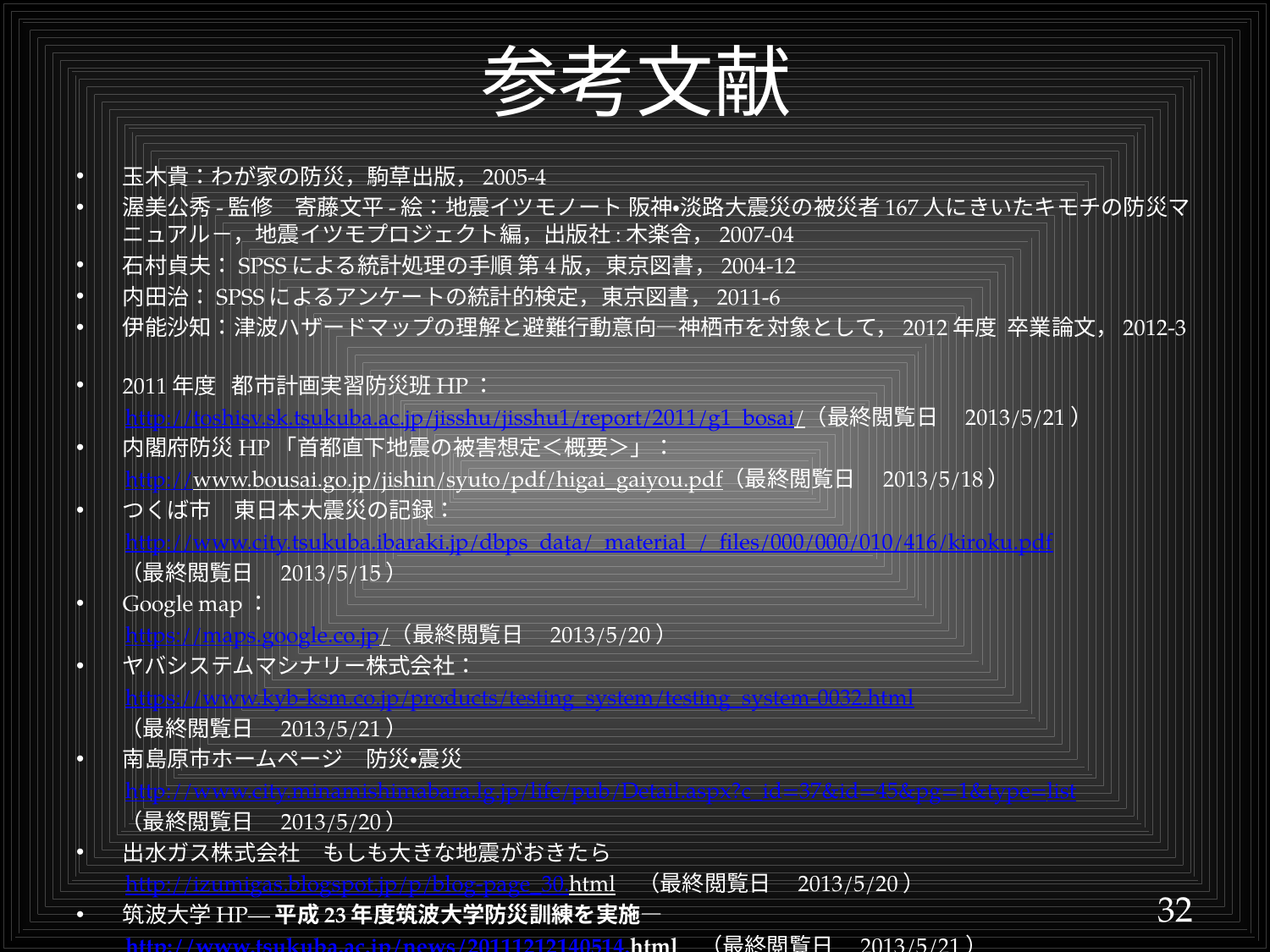

# 参考文献
玉木貴：わが家の防災，駒草出版，2005-4
渥美公秀-監修　寄藤文平-絵：地震イツモノート 阪神・淡路大震災の被災者167人にきいたキモチの防災マニュアル－，地震イツモプロジェクト編，出版社:木楽舎，2007-04
石村貞夫：SPSSによる統計処理の手順 第4版，東京図書，2004-12
内田治：SPSSによるアンケートの統計的検定，東京図書，2011-6
伊能沙知：津波ハザードマップの理解と避難行動意向—神栖市を対象として，2012年度  卒業論文，2012-3
2011年度   都市計画実習防災班HP：
　　http://toshisv.sk.tsukuba.ac.jp/jisshu/jisshu1/report/2011/g1_bosai/（最終閲覧日　2013/5/21）
内閣府防災HP「首都直下地震の被害想定＜概要＞」：
　　http://www.bousai.go.jp/jishin/syuto/pdf/higai_gaiyou.pdf（最終閲覧日　2013/5/18）
つくば市　東日本大震災の記録：
　　http://www.city.tsukuba.ibaraki.jp/dbps_data/_material_/_files/000/000/010/416/kiroku.pdf
　　（最終閲覧日　2013/5/15）
Google map：
　　https://maps.google.co.jp/（最終閲覧日　2013/5/20）
ヤバシステムマシナリー株式会社：
　　https://www.kyb-ksm.co.jp/products/testing_system/testing_system-0032.html
　　（最終閲覧日　2013/5/21）
南島原市ホームページ　防災・震災
　　http://www.city.minamishimabara.lg.jp/life/pub/Detail.aspx?c_id=37&id=45&pg=1&type=list
　　（最終閲覧日　2013/5/20）
出水ガス株式会社　もしも大きな地震がおきたら
　　http://izumigas.blogspot.jp/p/blog-page_30.html　（最終閲覧日　2013/5/20）
筑波大学HP—平成23年度筑波大学防災訓練を実施—
　　http://www.tsukuba.ac.jp/news/20111212140514.html　（最終閲覧日　2013/5/21）

32